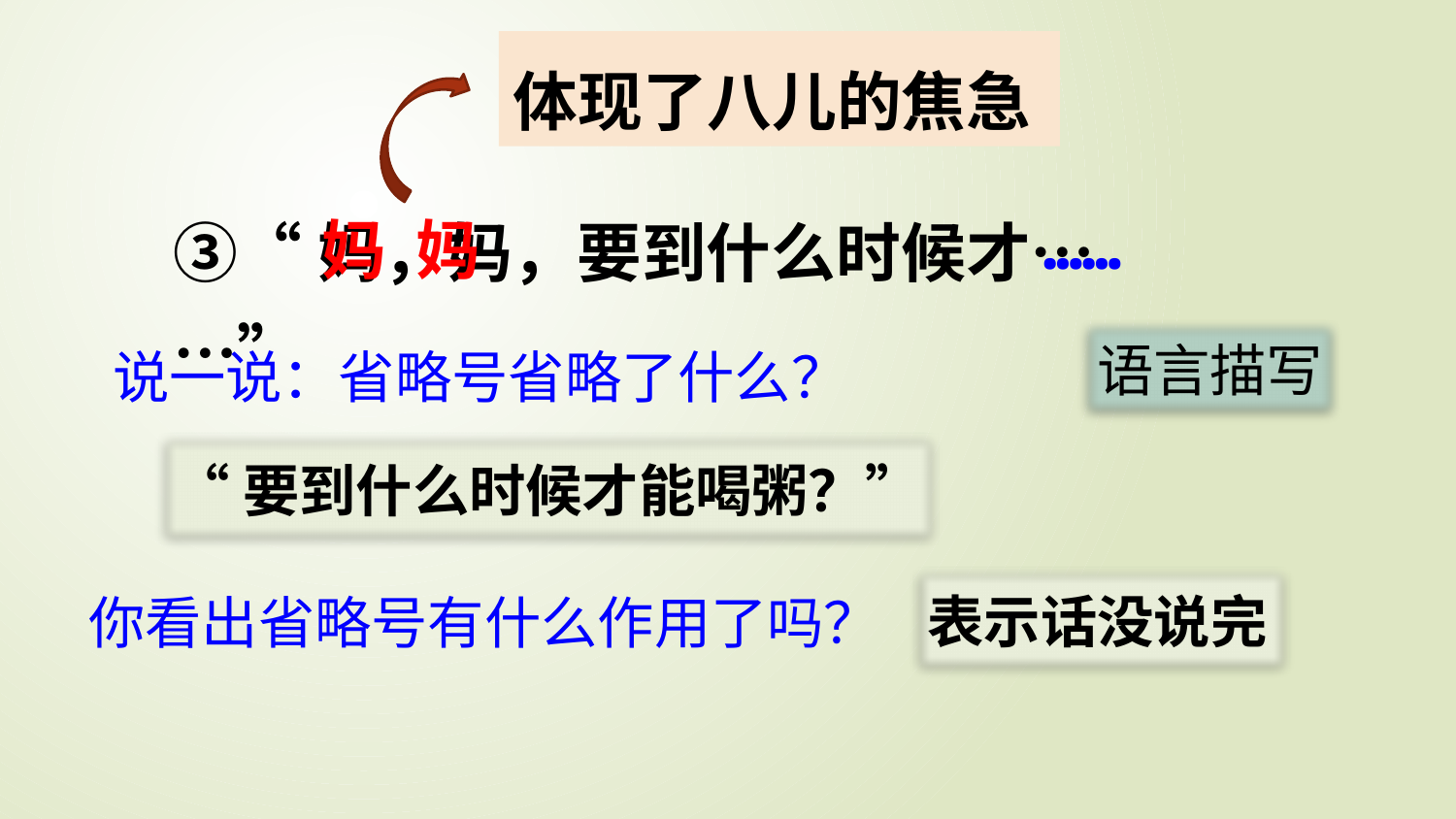

体现了八儿的焦急

③“妈，妈，要到什么时候才……”
……
妈  妈
语言描写
说一说：省略号省略了什么？
“要到什么时候才能喝粥？”
表示话没说完
你看出省略号有什么作用了吗？